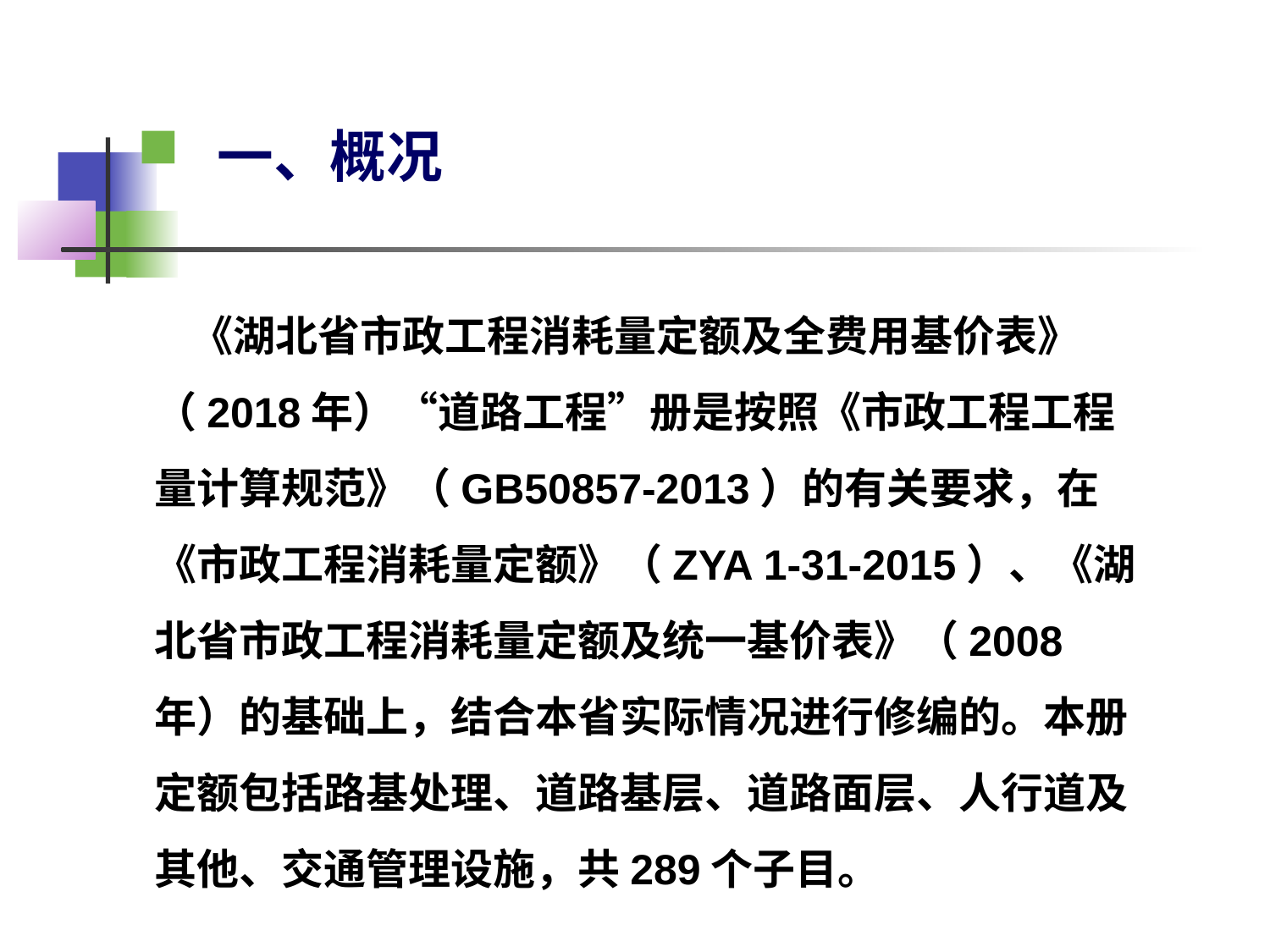

# 一、概况
    《湖北省市政工程消耗量定额及全费用基价表》（2018年）“道路工程”册是按照《市政工程工程量计算规范》（GB50857-2013）的有关要求，在《市政工程消耗量定额》（ZYA 1-31-2015）、《湖北省市政工程消耗量定额及统一基价表》（2008年）的基础上，结合本省实际情况进行修编的。本册定额包括路基处理、道路基层、道路面层、人行道及其他、交通管理设施，共289个子目。